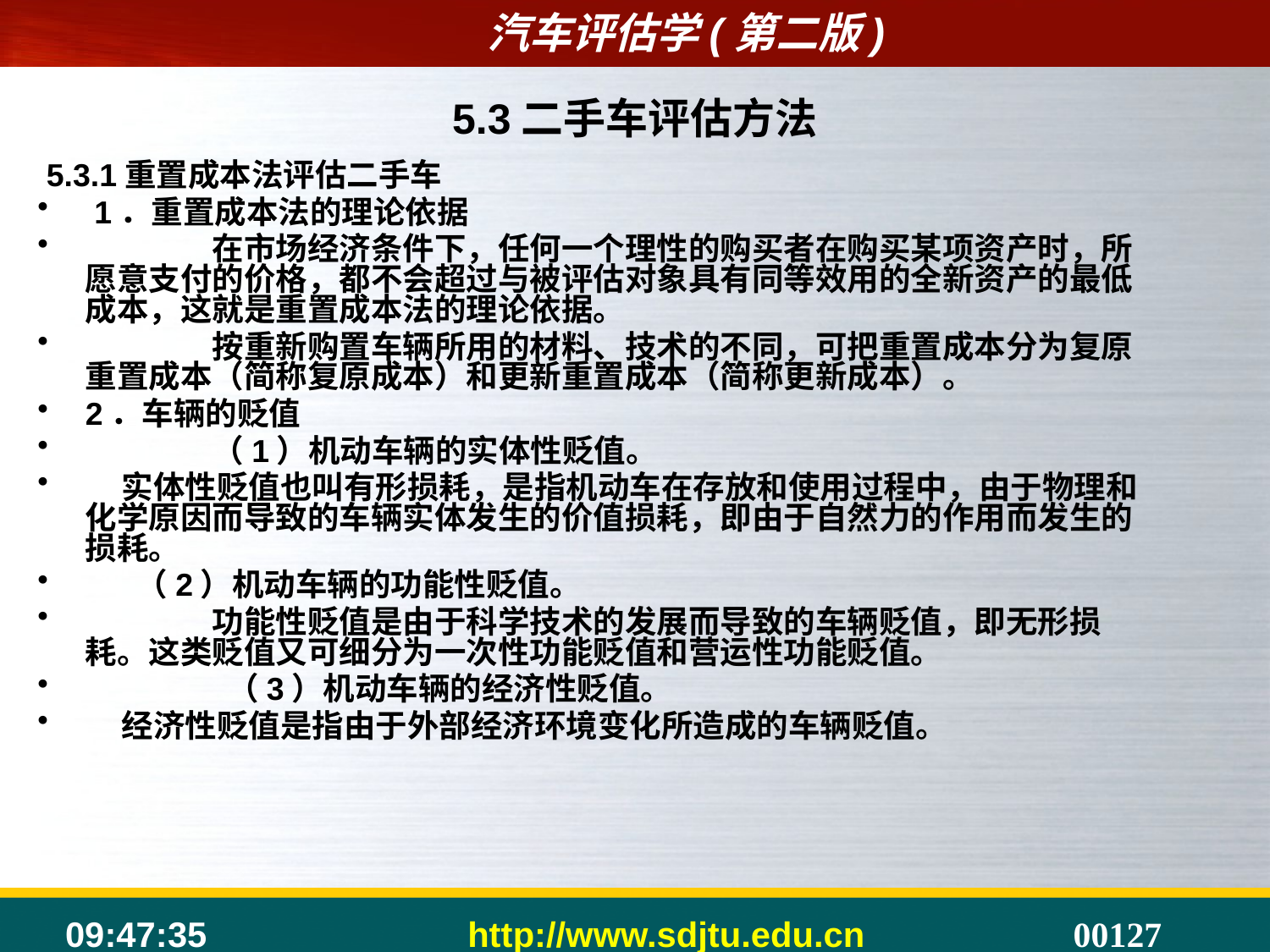

# 5.3二手车评估方法
 5.3.1重置成本法评估二手车
 1．重置成本法的理论依据
	在市场经济条件下，任何一个理性的购买者在购买某项资产时，所愿意支付的价格，都不会超过与被评估对象具有同等效用的全新资产的最低成本，这就是重置成本法的理论依据。
	按重新购置车辆所用的材料、技术的不同，可把重置成本分为复原重置成本（简称复原成本）和更新重置成本（简称更新成本）。
2．车辆的贬值
	（1）机动车辆的实体性贬值。
    实体性贬值也叫有形损耗，是指机动车在存放和使用过程中，由于物理和化学原因而导致的车辆实体发生的价值损耗，即由于自然力的作用而发生的损耗。
      （2）机动车辆的功能性贬值。
	功能性贬值是由于科学技术的发展而导致的车辆贬值，即无形损耗。这类贬值又可细分为一次性功能贬值和营运性功能贬值。
	 （3）机动车辆的经济性贬值。
    经济性贬值是指由于外部经济环境变化所造成的车辆贬值。